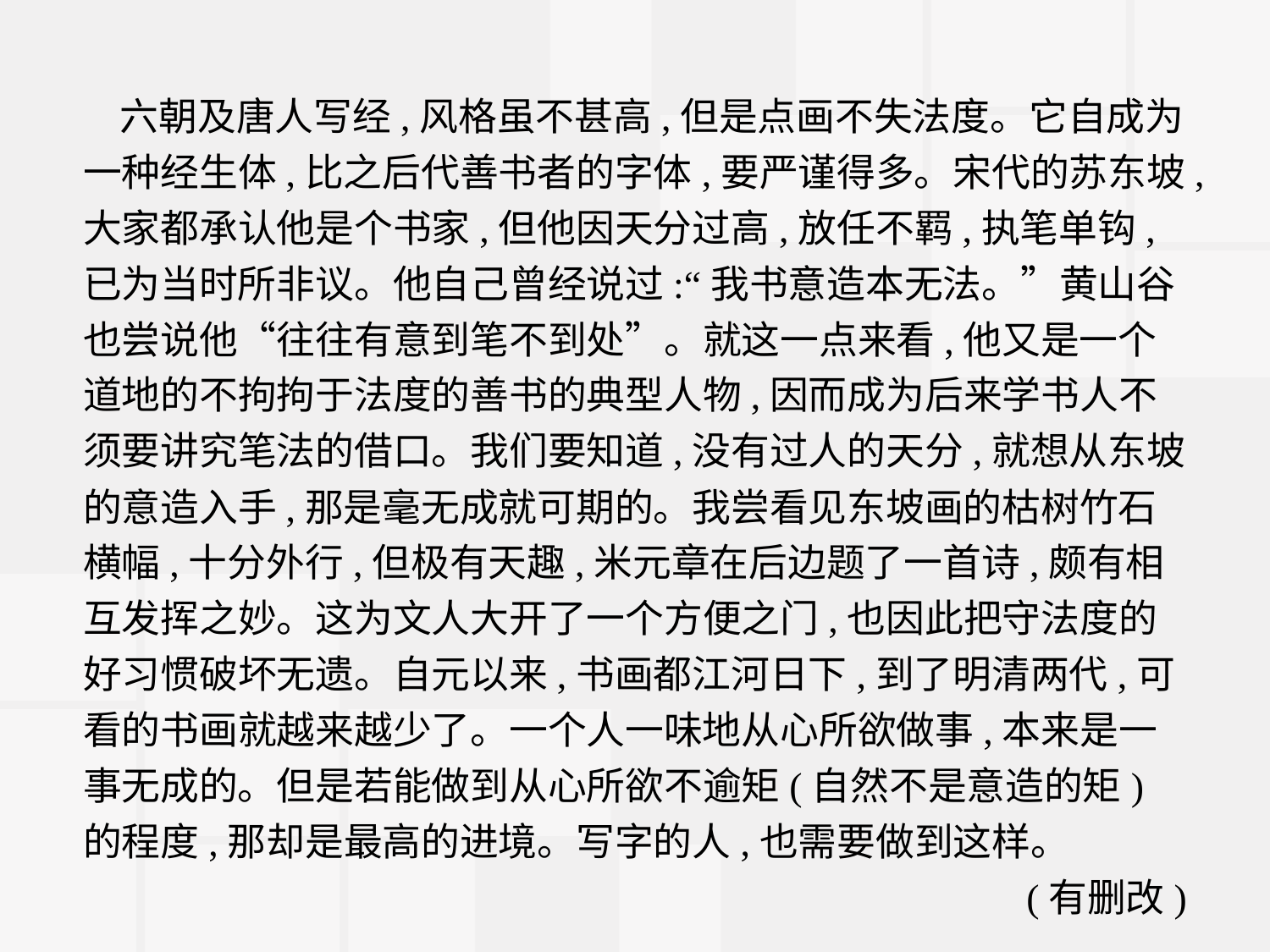

六朝及唐人写经,风格虽不甚高,但是点画不失法度。它自成为一种经生体,比之后代善书者的字体,要严谨得多。宋代的苏东坡,大家都承认他是个书家,但他因天分过高,放任不羁,执笔单钩,已为当时所非议。他自己曾经说过:“我书意造本无法。”黄山谷也尝说他“往往有意到笔不到处”。就这一点来看,他又是一个道地的不拘拘于法度的善书的典型人物,因而成为后来学书人不须要讲究笔法的借口。我们要知道,没有过人的天分,就想从东坡的意造入手,那是毫无成就可期的。我尝看见东坡画的枯树竹石横幅,十分外行,但极有天趣,米元章在后边题了一首诗,颇有相互发挥之妙。这为文人大开了一个方便之门,也因此把守法度的好习惯破坏无遗。自元以来,书画都江河日下,到了明清两代,可看的书画就越来越少了。一个人一味地从心所欲做事,本来是一事无成的。但是若能做到从心所欲不逾矩(自然不是意造的矩)的程度,那却是最高的进境。写字的人,也需要做到这样。
(有删改)